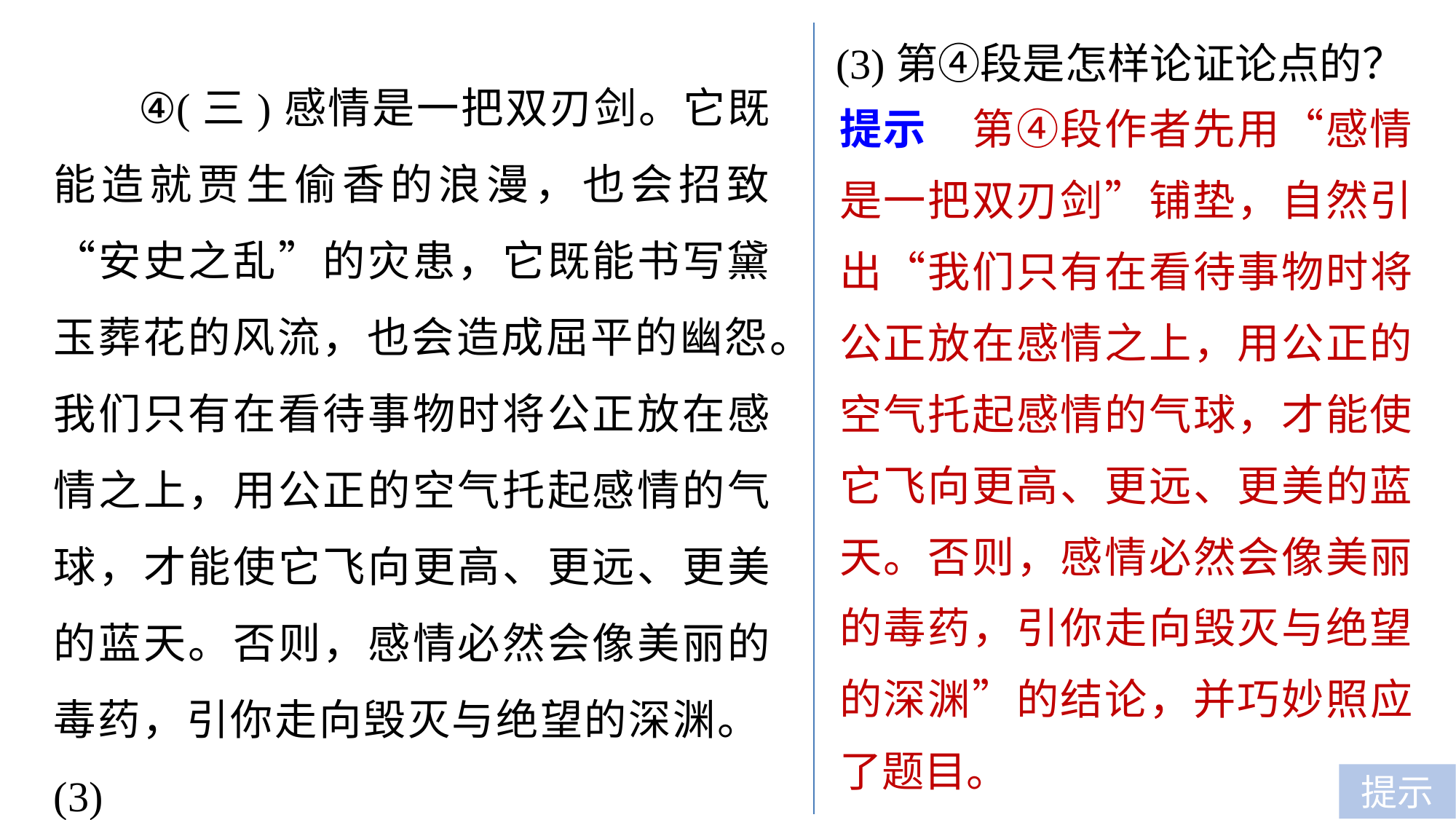

(3)第④段是怎样论证论点的？
[思悟亮点]
④(三)感情是一把双刃剑。它既能造就贾生偷香的浪漫，也会招致“安史之乱”的灾患，它既能书写黛玉葬花的风流，也会造成屈平的幽怨。我们只有在看待事物时将公正放在感情之上，用公正的空气托起感情的气球，才能使它飞向更高、更远、更美的蓝天。否则，感情必然会像美丽的毒药，引你走向毁灭与绝望的深渊。(3)
提示　第④段作者先用“感情是一把双刃剑”铺垫，自然引出“我们只有在看待事物时将公正放在感情之上，用公正的空气托起感情的气球，才能使它飞向更高、更远、更美的蓝天。否则，感情必然会像美丽的毒药，引你走向毁灭与绝望的深渊”的结论，并巧妙照应了题目。
提示